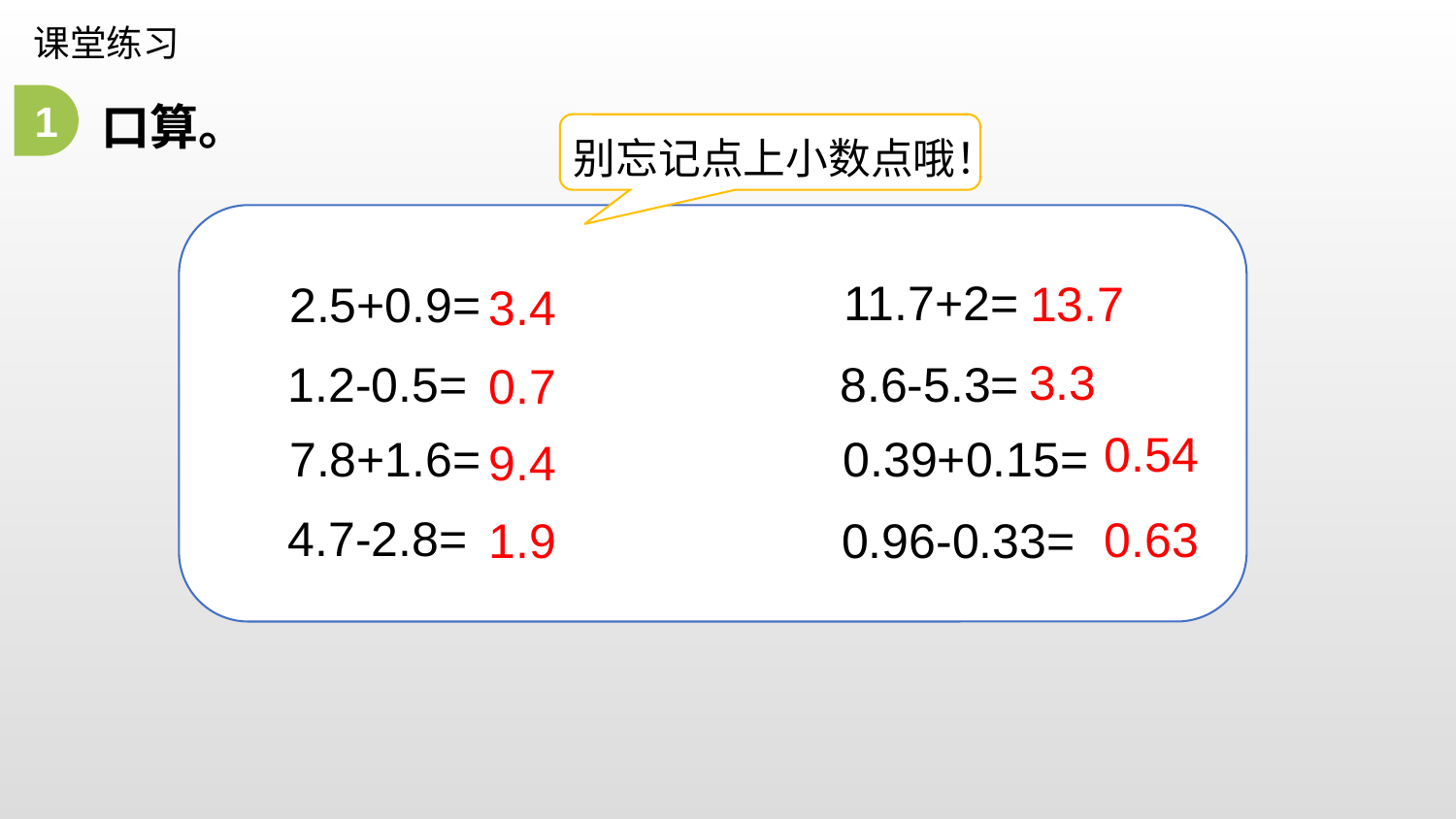

课堂练习
口算。
1
别忘记点上小数点哦！

11.7+2=
13.7
2.5+0.9=
3.4
3.3
8.6-5.3=
1.2-0.5=
0.7
0.54
0.39+0.15=
7.8+1.6=
9.4
4.7-2.8=
0.63
0.96-0.33=
1.9